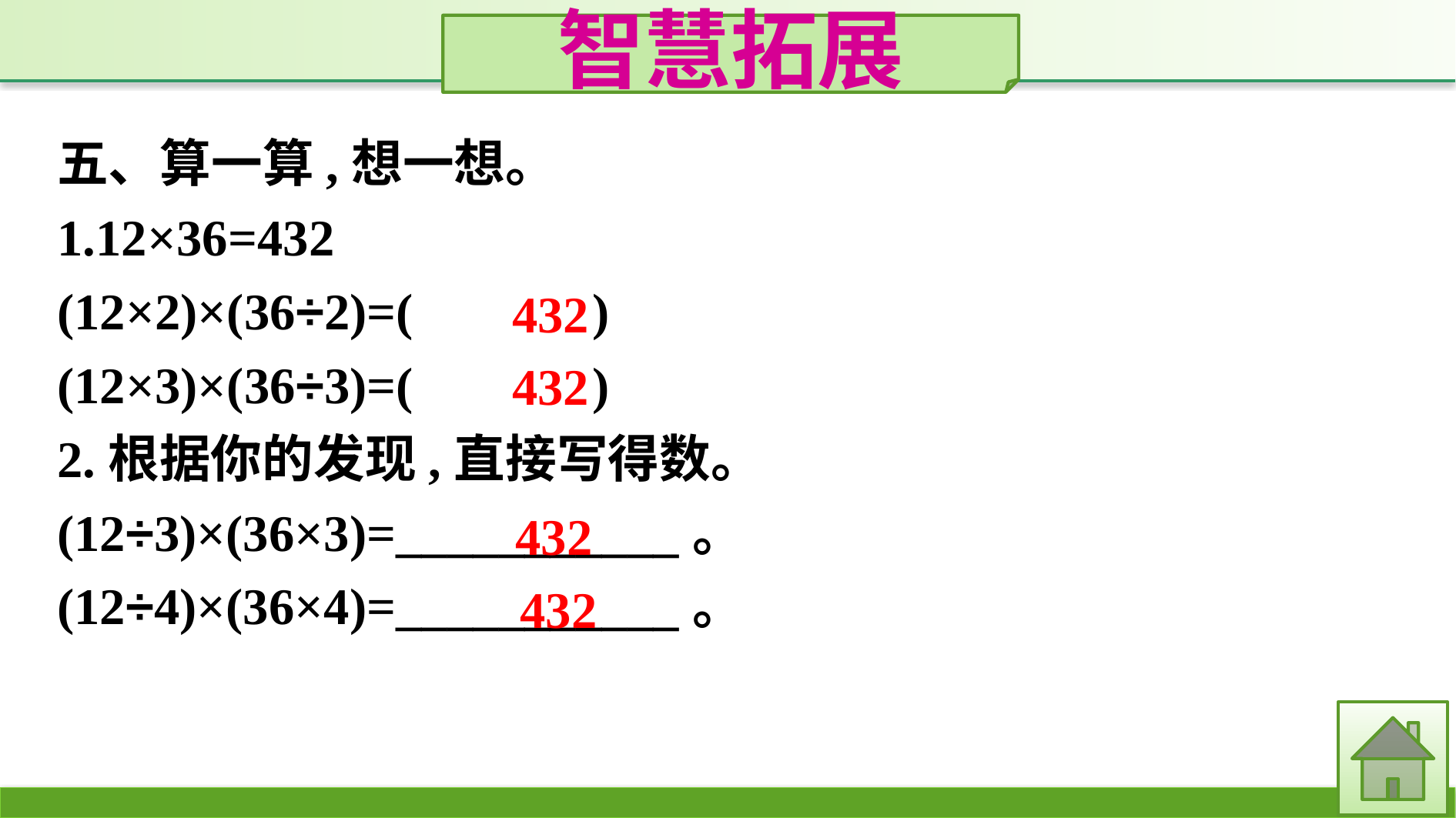

智慧拓展
五、算一算,想一想。
1.12×36=432
(12×2)×(36÷2)=(　　　)
(12×3)×(36÷3)=(　　　)
2.根据你的发现,直接写得数。
(12÷3)×(36×3)=___________。
(12÷4)×(36×4)=___________。
432
432
432
432